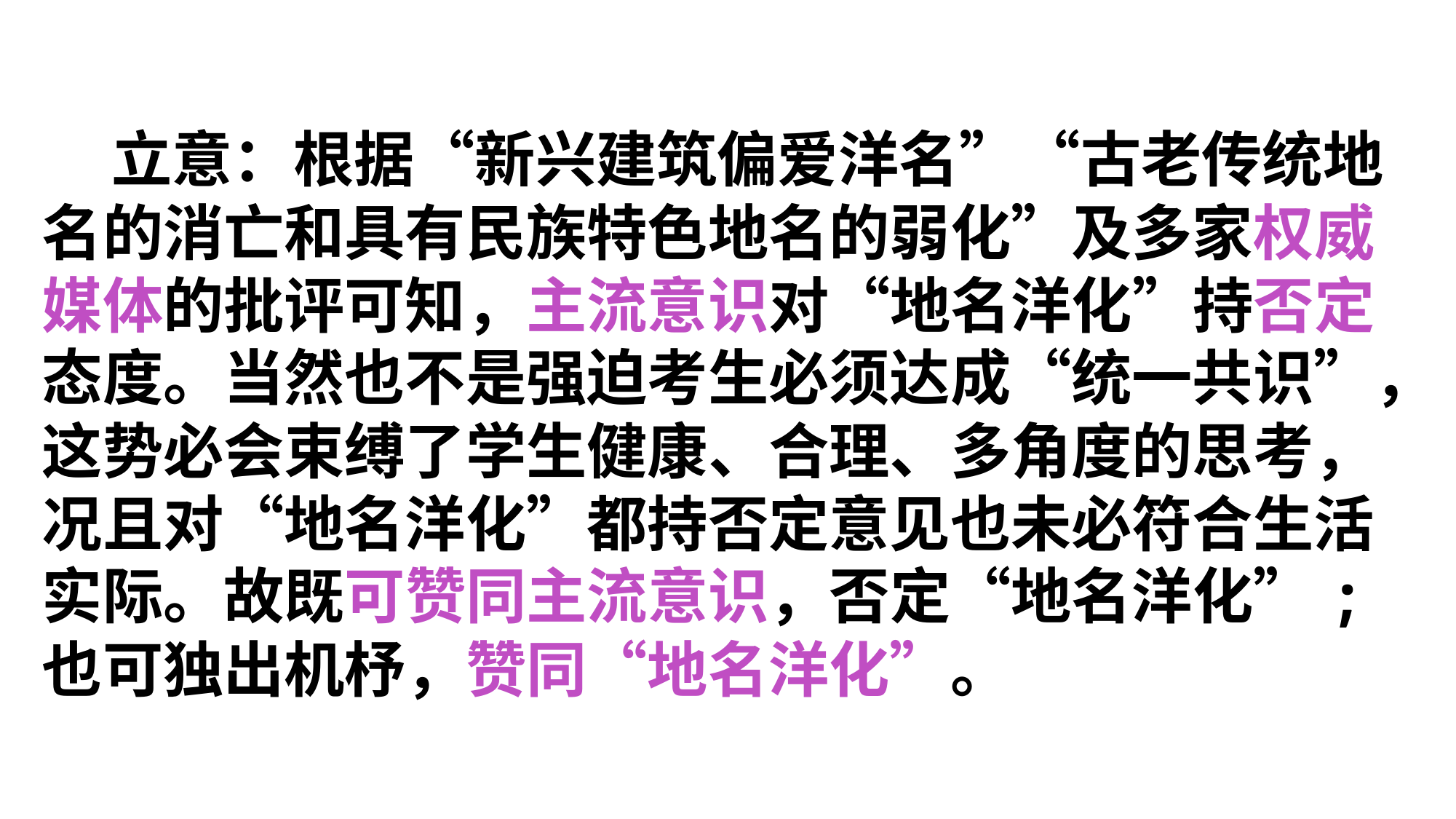

立意：根据“新兴建筑偏爱洋名”“古老传统地名的消亡和具有民族特色地名的弱化”及多家权威媒体的批评可知，主流意识对“地名洋化”持否定态度。当然也不是强迫考生必须达成“统一共识”，这势必会束缚了学生健康、合理、多角度的思考，况且对“地名洋化”都持否定意见也未必符合生活实际。故既可赞同主流意识，否定“地名洋化”;也可独出机杼，赞同“地名洋化”。